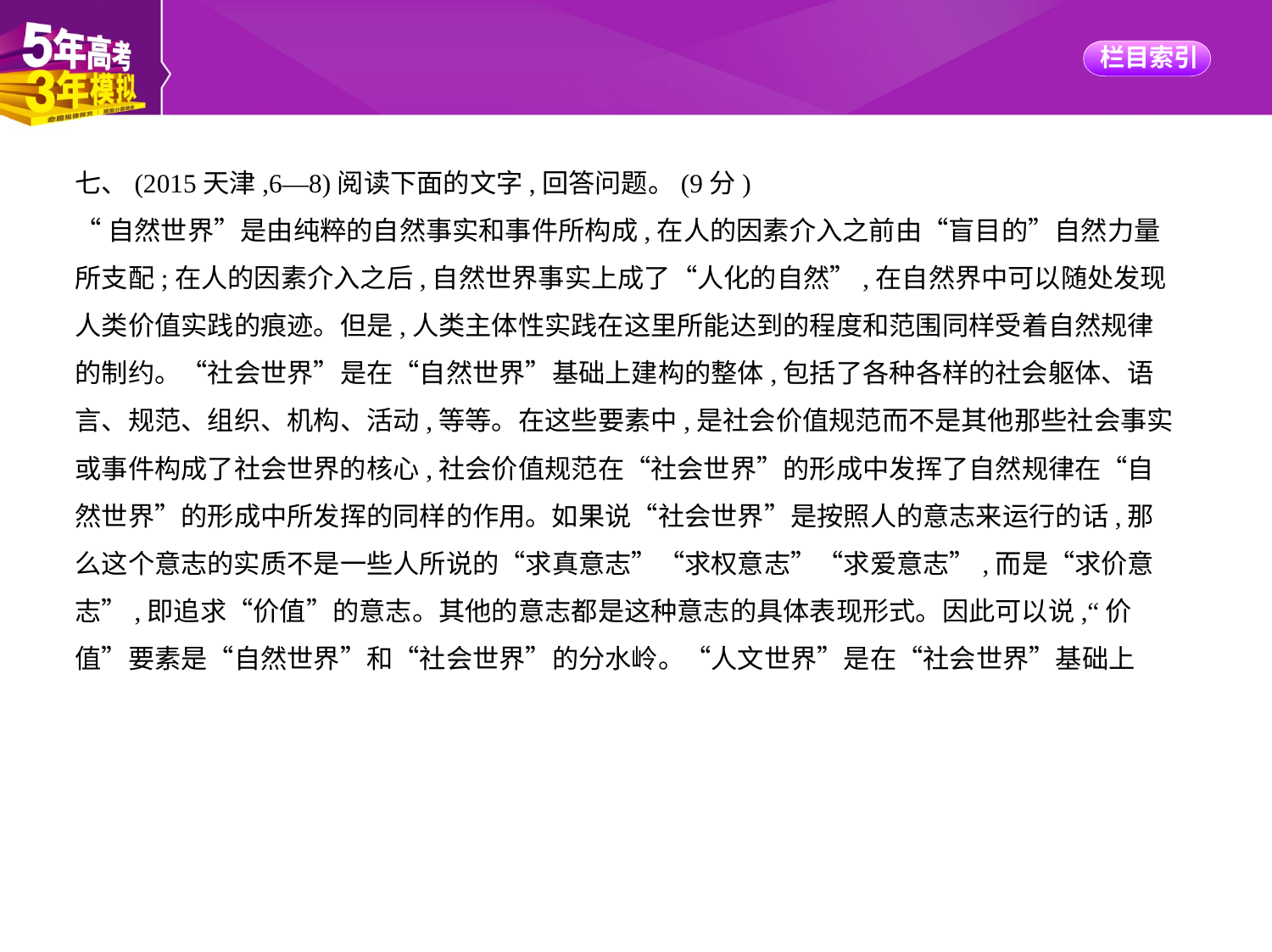

七、(2015天津,6—8)阅读下面的文字,回答问题。(9分)
“自然世界”是由纯粹的自然事实和事件所构成,在人的因素介入之前由“盲目的”自然力量
所支配;在人的因素介入之后,自然世界事实上成了“人化的自然”,在自然界中可以随处发现
人类价值实践的痕迹。但是,人类主体性实践在这里所能达到的程度和范围同样受着自然规律
的制约。“社会世界”是在“自然世界”基础上建构的整体,包括了各种各样的社会躯体、语
言、规范、组织、机构、活动,等等。在这些要素中,是社会价值规范而不是其他那些社会事实
或事件构成了社会世界的核心,社会价值规范在“社会世界”的形成中发挥了自然规律在“自
然世界”的形成中所发挥的同样的作用。如果说“社会世界”是按照人的意志来运行的话,那
么这个意志的实质不是一些人所说的“求真意志”“求权意志”“求爱意志”,而是“求价意
志”,即追求“价值”的意志。其他的意志都是这种意志的具体表现形式。因此可以说,“价
值”要素是“自然世界”和“社会世界”的分水岭。“人文世界”是在“社会世界”基础上